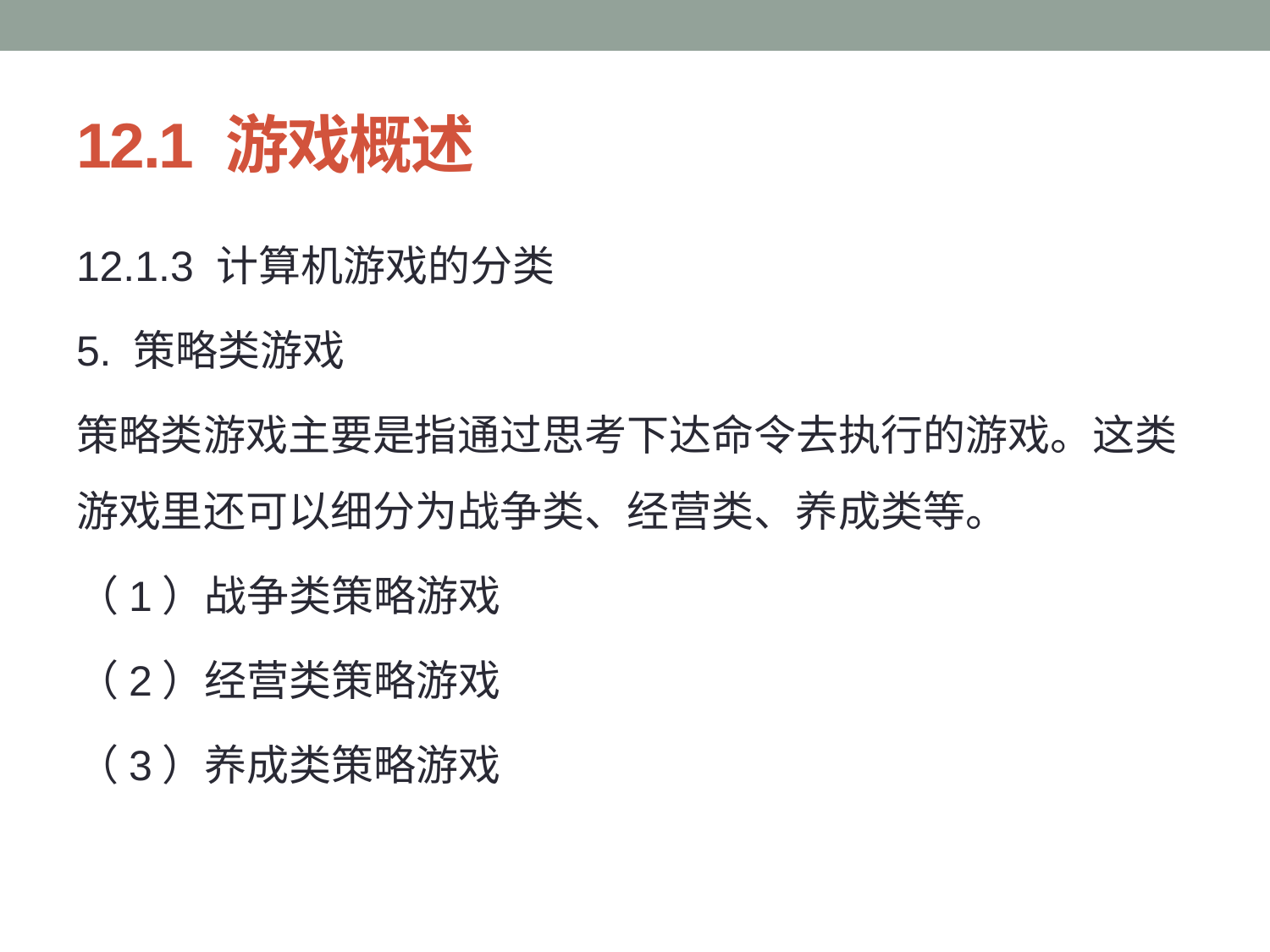

# 12.1 游戏概述
12.1.3 计算机游戏的分类
5. 策略类游戏
策略类游戏主要是指通过思考下达命令去执行的游戏。这类游戏里还可以细分为战争类、经营类、养成类等。
（1）战争类策略游戏
（2）经营类策略游戏
（3）养成类策略游戏